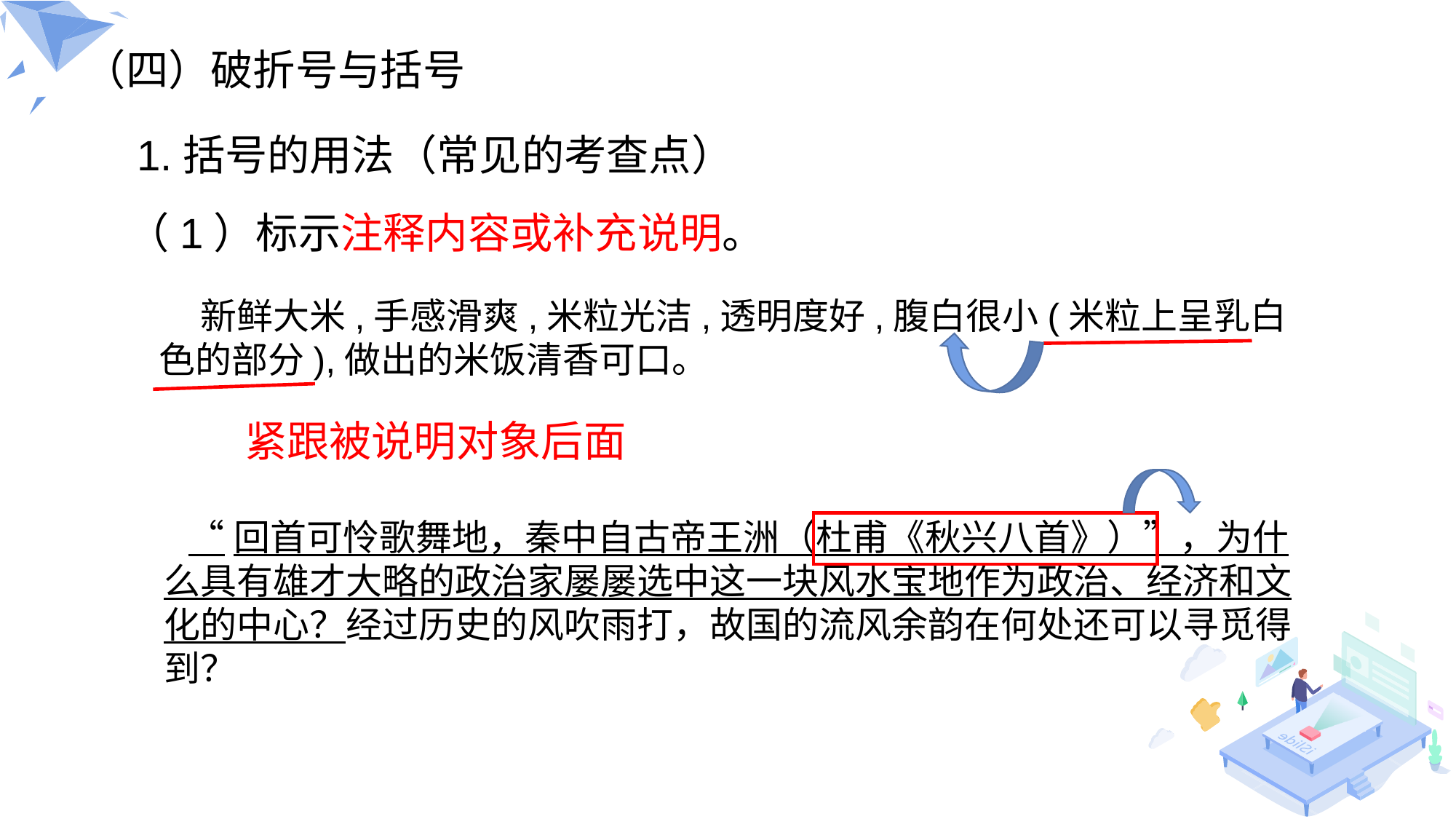

（四）破折号与括号
1.括号的用法（常见的考查点）
（1）标示注释内容或补充说明。
    新鲜大米,手感滑爽,米粒光洁,透明度好,腹白很小(米粒上呈乳白色的部分),做出的米饭清香可口。

紧跟被说明对象后面

   “回首可怜歌舞地，秦中自古帝王洲（杜甫《秋兴八首》）”，为什么具有雄才大略的政治家屡屡选中这一块风水宝地作为政治、经济和文化的中心？经过历史的风吹雨打，故国的流风余韵在何处还可以寻觅得到？